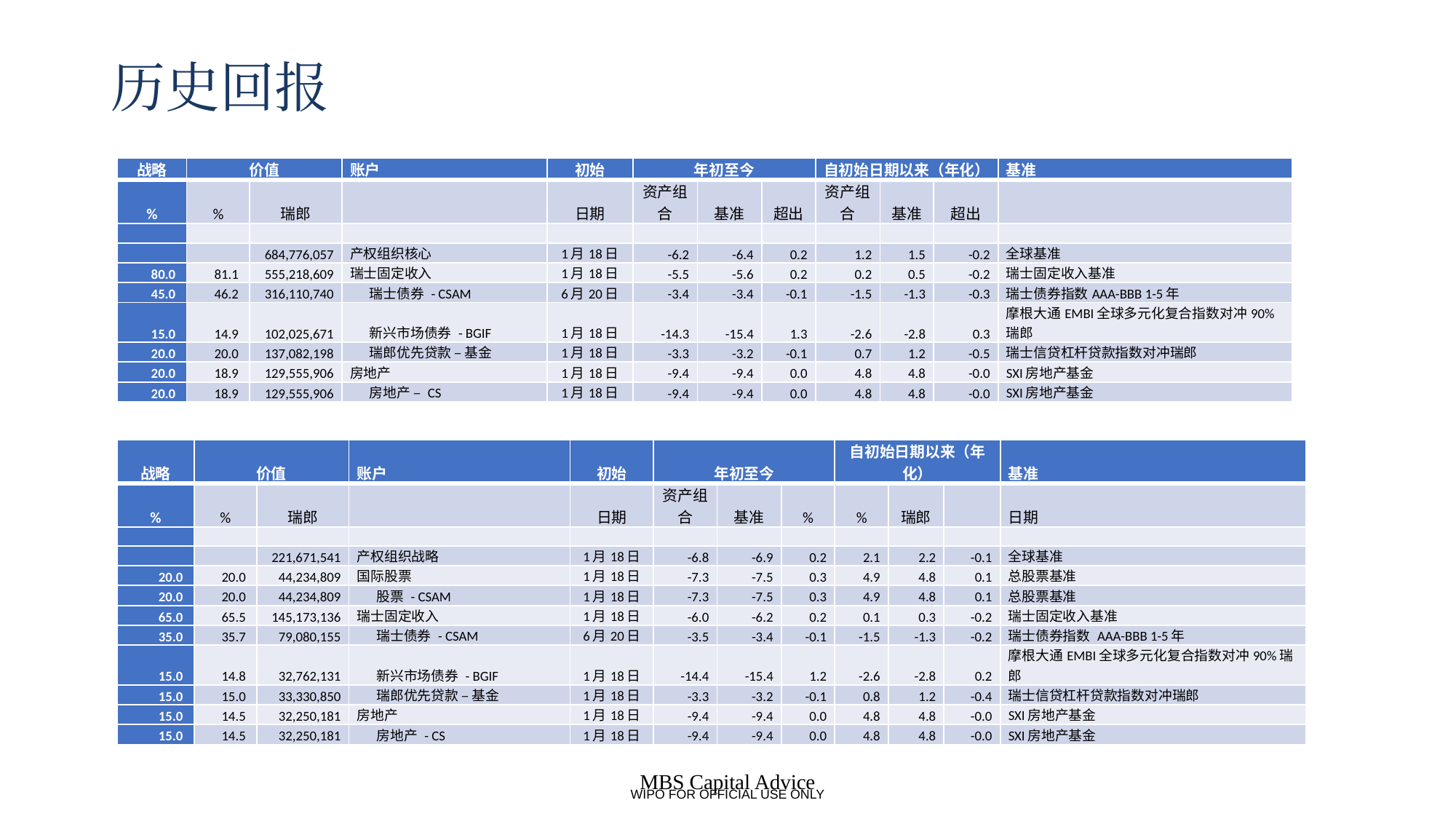

# 历史回报
| 战略 | 价值 |  | 账户 | 初始 | 年初至今 |  |  | 自初始日期以来（年化） |  |  | 基准 |
| --- | --- | --- | --- | --- | --- | --- | --- | --- | --- | --- | --- |
| % | % | 瑞郎 |  | 日期 | 资产组合 | 基准 | 超出 | 资产组合 | 基准 | 超出 |  |
|  |  |  |  |  |  |  |  |  |  |  |  |
|  |  | 684,776,057 | 产权组织核心 | 1月18日 | -6.2 | -6.4 | 0.2 | 1.2 | 1.5 | -0.2 | 全球基准 |
| 80.0 | 81.1 | 555,218,609 | 瑞士固定收入 | 1月18日 | -5.5 | -5.6 | 0.2 | 0.2 | 0.5 | -0.2 | 瑞士固定收入基准 |
| 45.0 | 46.2 | 316,110,740 | 瑞士债券 - CSAM | 6月20日 | -3.4 | -3.4 | -0.1 | -1.5 | -1.3 | -0.3 | 瑞士债券指数AAA-BBB 1-5年 |
| 15.0 | 14.9 | 102,025,671 | 新兴市场债券 - BGIF | 1月18日 | -14.3 | -15.4 | 1.3 | -2.6 | -2.8 | 0.3 | 摩根大通EMBI全球多元化复合指数对冲90%瑞郎 |
| 20.0 | 20.0 | 137,082,198 | 瑞郎优先贷款 – 基金 | 1月18日 | -3.3 | -3.2 | -0.1 | 0.7 | 1.2 | -0.5 | 瑞士信贷杠杆贷款指数对冲瑞郎 |
| 20.0 | 18.9 | 129,555,906 | 房地产 | 1月18日 | -9.4 | -9.4 | 0.0 | 4.8 | 4.8 | -0.0 | SXI房地产基金 |
| 20.0 | 18.9 | 129,555,906 | 房地产 – CS | 1月18日 | -9.4 | -9.4 | 0.0 | 4.8 | 4.8 | -0.0 | SXI房地产基金 |

| 战略 | 价值 |  | 账户 | 初始 | 年初至今 |  |  | 自初始日期以来（年化） |  |  | 基准 |
| --- | --- | --- | --- | --- | --- | --- | --- | --- | --- | --- | --- |
| % | % | 瑞郎 |  | 日期 | 资产组合 | 基准 | % | % | 瑞郎 |  | 日期 |
|  |  |  |  |  |  |  |  |  |  |  |  |
|  |  | 221,671,541 | 产权组织战略 | 1月18日 | -6.8 | -6.9 | 0.2 | 2.1 | 2.2 | -0.1 | 全球基准 |
| 20.0 | 20.0 | 44,234,809 | 国际股票 | 1月18日 | -7.3 | -7.5 | 0.3 | 4.9 | 4.8 | 0.1 | 总股票基准 |
| 20.0 | 20.0 | 44,234,809 | 股票 - CSAM | 1月18日 | -7.3 | -7.5 | 0.3 | 4.9 | 4.8 | 0.1 | 总股票基准 |
| 65.0 | 65.5 | 145,173,136 | 瑞士固定收入 | 1月18日 | -6.0 | -6.2 | 0.2 | 0.1 | 0.3 | -0.2 | 瑞士固定收入基准 |
| 35.0 | 35.7 | 79,080,155 | 瑞士债券 - CSAM | 6月20日 | -3.5 | -3.4 | -0.1 | -1.5 | -1.3 | -0.2 | 瑞士债券指数 AAA-BBB 1-5年 |
| 15.0 | 14.8 | 32,762,131 | 新兴市场债券 - BGIF | 1月18日 | -14.4 | -15.4 | 1.2 | -2.6 | -2.8 | 0.2 | 摩根大通EMBI全球多元化复合指数对冲90%瑞郎 |
| 15.0 | 15.0 | 33,330,850 | 瑞郎优先贷款 – 基金 | 1月18日 | -3.3 | -3.2 | -0.1 | 0.8 | 1.2 | -0.4 | 瑞士信贷杠杆贷款指数对冲瑞郎 |
| 15.0 | 14.5 | 32,250,181 | 房地产 | 1月18日 | -9.4 | -9.4 | 0.0 | 4.8 | 4.8 | -0.0 | SXI房地产基金 |
| 15.0 | 14.5 | 32,250,181 | 房地产 - CS | 1月18日 | -9.4 | -9.4 | 0.0 | 4.8 | 4.8 | -0.0 | SXI房地产基金 |
MBS Capital Advice